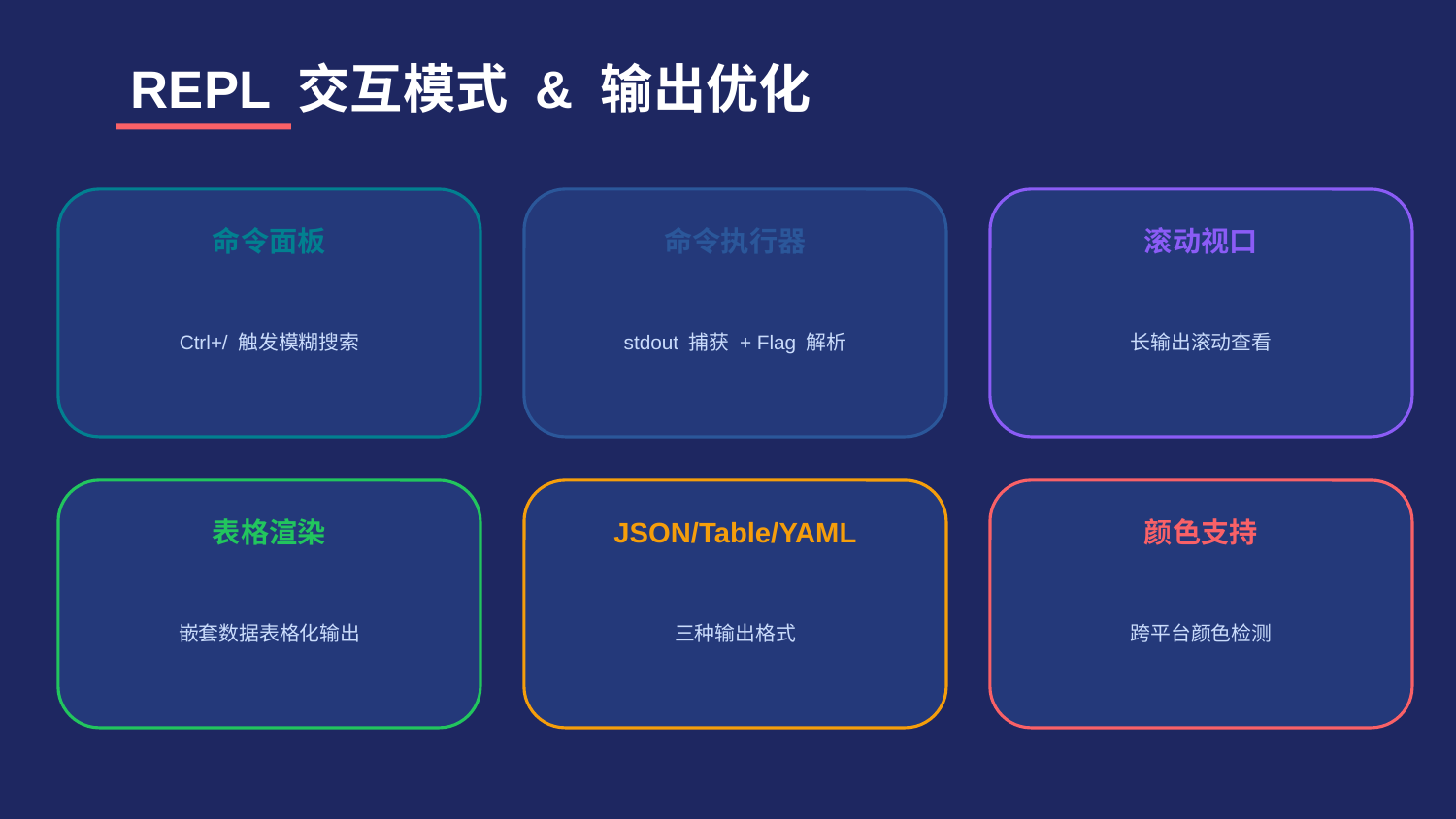

REPL 交互模式 & 输出优化

命令面板
命令执行器
滚动视口
Ctrl+/ 触发模糊搜索
stdout 捕获 + Flag 解析
长输出滚动查看

表格渲染
JSON/Table/YAML
颜色支持
嵌套数据表格化输出
三种输出格式
跨平台颜色检测